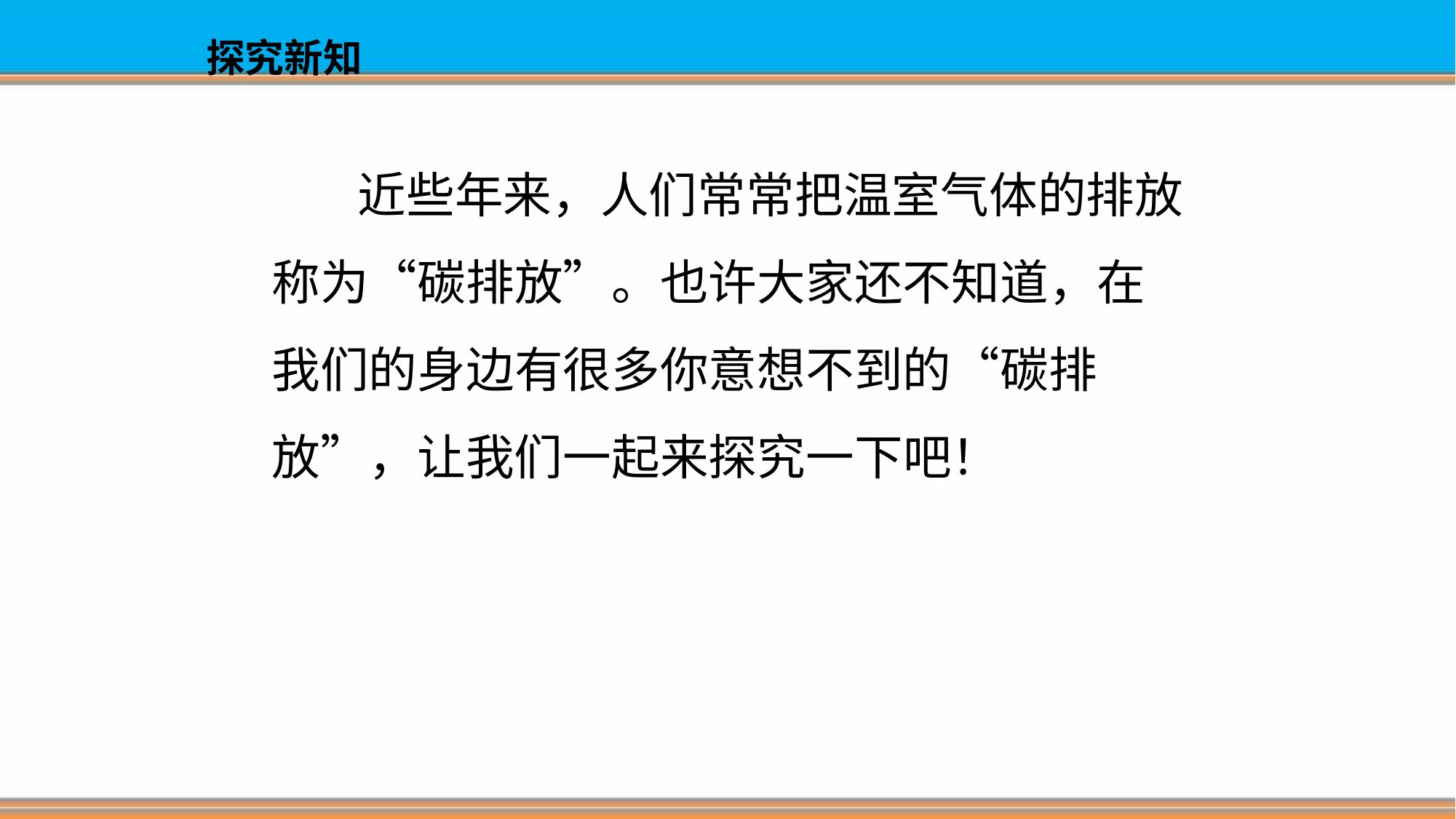

# 探究新知
近些年来，人们常常把温室气体的排放称为“碳排放”。也许大家还不知道，在我们的身边有很多你意想不到的“碳排放”，让我们一起来探究一下吧！